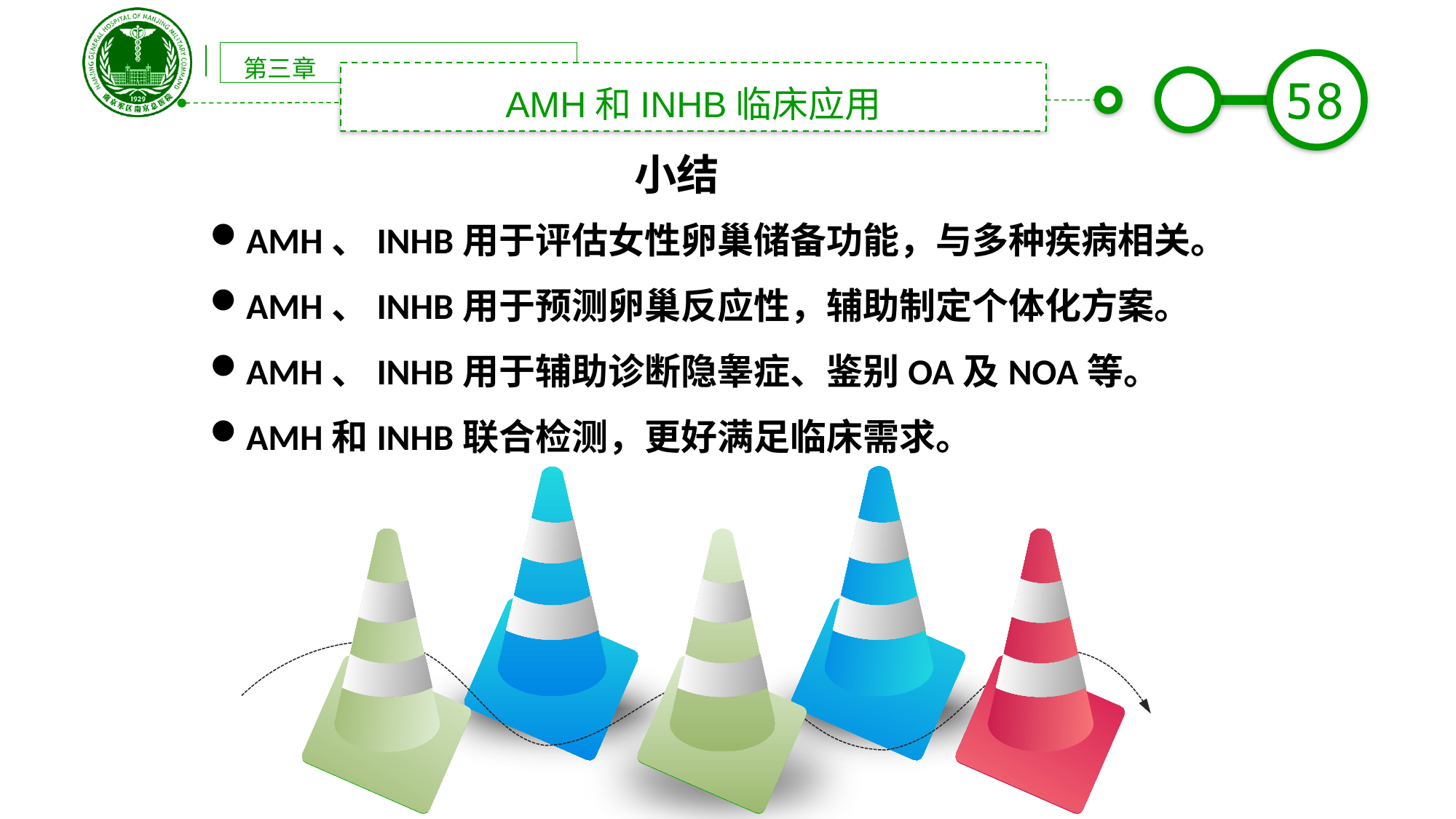

第三章
AMH和INHB临床应用
小结
AMH、INHB用于评估女性卵巢储备功能，与多种疾病相关。
AMH、INHB用于预测卵巢反应性，辅助制定个体化方案。
AMH、INHB用于辅助诊断隐睾症、鉴别OA及NOA等。
AMH和INHB联合检测，更好满足临床需求。